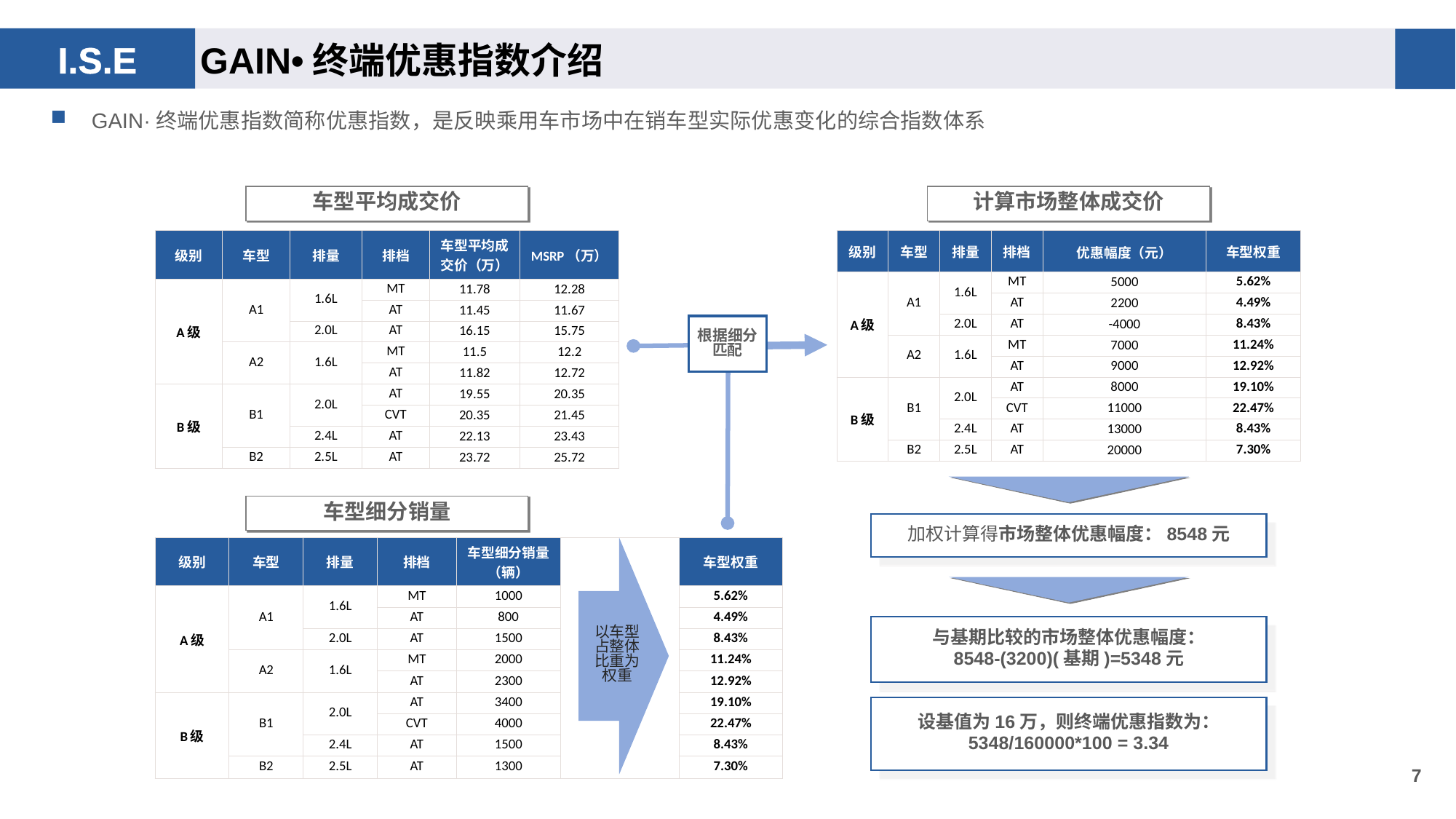

GAIN•终端优惠指数介绍
GAIN·终端优惠指数简称优惠指数，是反映乘用车市场中在销车型实际优惠变化的综合指数体系
车型平均成交价
计算市场整体成交价
| 级别 | 车型 | 排量 | 排档 | 车型平均成交价（万） | MSRP（万） |
| --- | --- | --- | --- | --- | --- |
| A级 | A1 | 1.6L | MT | 11.78 | 12.28 |
|  |  |  | AT | 11.45 | 11.67 |
|  |  | 2.0L | AT | 16.15 | 15.75 |
|  | A2 | 1.6L | MT | 11.5 | 12.2 |
|  |  |  | AT | 11.82 | 12.72 |
| B级 | B1 | 2.0L | AT | 19.55 | 20.35 |
|  |  |  | CVT | 20.35 | 21.45 |
|  |  | 2.4L | AT | 22.13 | 23.43 |
|  | B2 | 2.5L | AT | 23.72 | 25.72 |
| 级别 | 车型 | 排量 | 排档 | 优惠幅度（元） | 车型权重 |
| --- | --- | --- | --- | --- | --- |
| A级 | A1 | 1.6L | MT | 5000 | 5.62% |
|  |  |  | AT | 2200 | 4.49% |
|  |  | 2.0L | AT | -4000 | 8.43% |
|  | A2 | 1.6L | MT | 7000 | 11.24% |
|  |  |  | AT | 9000 | 12.92% |
| B级 | B1 | 2.0L | AT | 8000 | 19.10% |
|  |  |  | CVT | 11000 | 22.47% |
|  |  | 2.4L | AT | 13000 | 8.43% |
|  | B2 | 2.5L | AT | 20000 | 7.30% |

根据细分匹配

车型细分销量
加权计算得市场整体优惠幅度：8548元
| 级别 | 车型 | 排量 | 排档 | 车型细分销量（辆） |  | 车型权重 |
| --- | --- | --- | --- | --- | --- | --- |
| A级 | A1 | 1.6L | MT | 1000 |  | 5.62% |
|  |  |  | AT | 800 |  | 4.49% |
|  |  | 2.0L | AT | 1500 |  | 8.43% |
|  | A2 | 1.6L | MT | 2000 |  | 11.24% |
|  |  |  | AT | 2300 |  | 12.92% |
| B级 | B1 | 2.0L | AT | 3400 |  | 19.10% |
|  |  |  | CVT | 4000 |  | 22.47% |
|  |  | 2.4L | AT | 1500 |  | 8.43% |
|  | B2 | 2.5L | AT | 1300 |  | 7.30% |

与基期比较的市场整体优惠幅度：
8548-(3200)(基期)=5348元
以车型占整体比重为权重
设基值为16万，则终端优惠指数为：
5348/160000*100 = 3.34
7